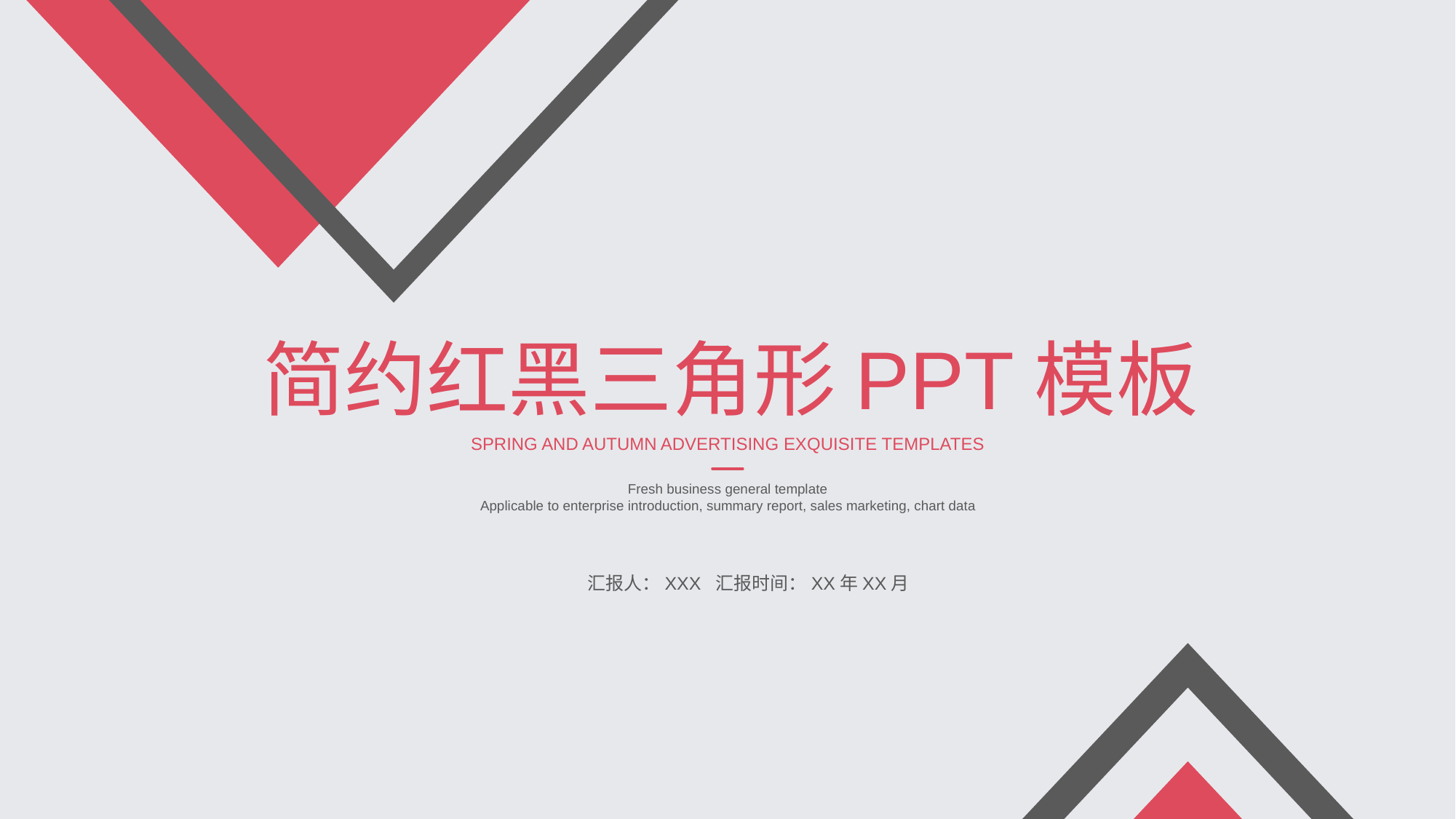

简约红黑三角形PPT模板
SPRING AND AUTUMN ADVERTISING EXQUISITE TEMPLATES
Fresh business general template
Applicable to enterprise introduction, summary report, sales marketing, chart data
汇报人：XXX  汇报时间：XX年XX月